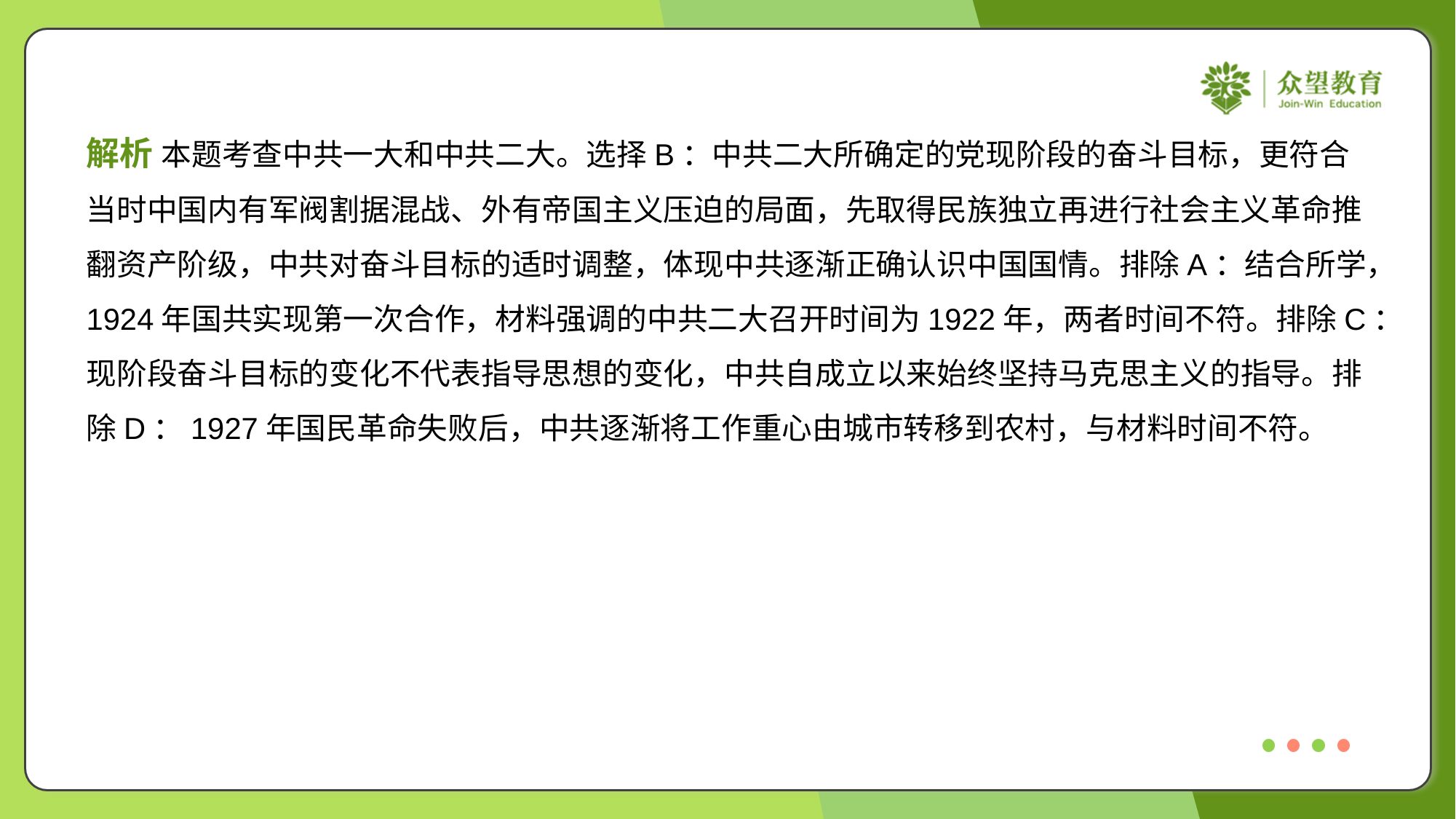

解析 本题考查中共一大和中共二大。选择B：中共二大所确定的党现阶段的奋斗目标，更符合
当时中国内有军阀割据混战、外有帝国主义压迫的局面，先取得民族独立再进行社会主义革命推
翻资产阶级，中共对奋斗目标的适时调整，体现中共逐渐正确认识中国国情。排除A：结合所学，
1924年国共实现第一次合作，材料强调的中共二大召开时间为1922年，两者时间不符。排除C：
现阶段奋斗目标的变化不代表指导思想的变化，中共自成立以来始终坚持马克思主义的指导。排
除D：1927年国民革命失败后，中共逐渐将工作重心由城市转移到农村，与材料时间不符。